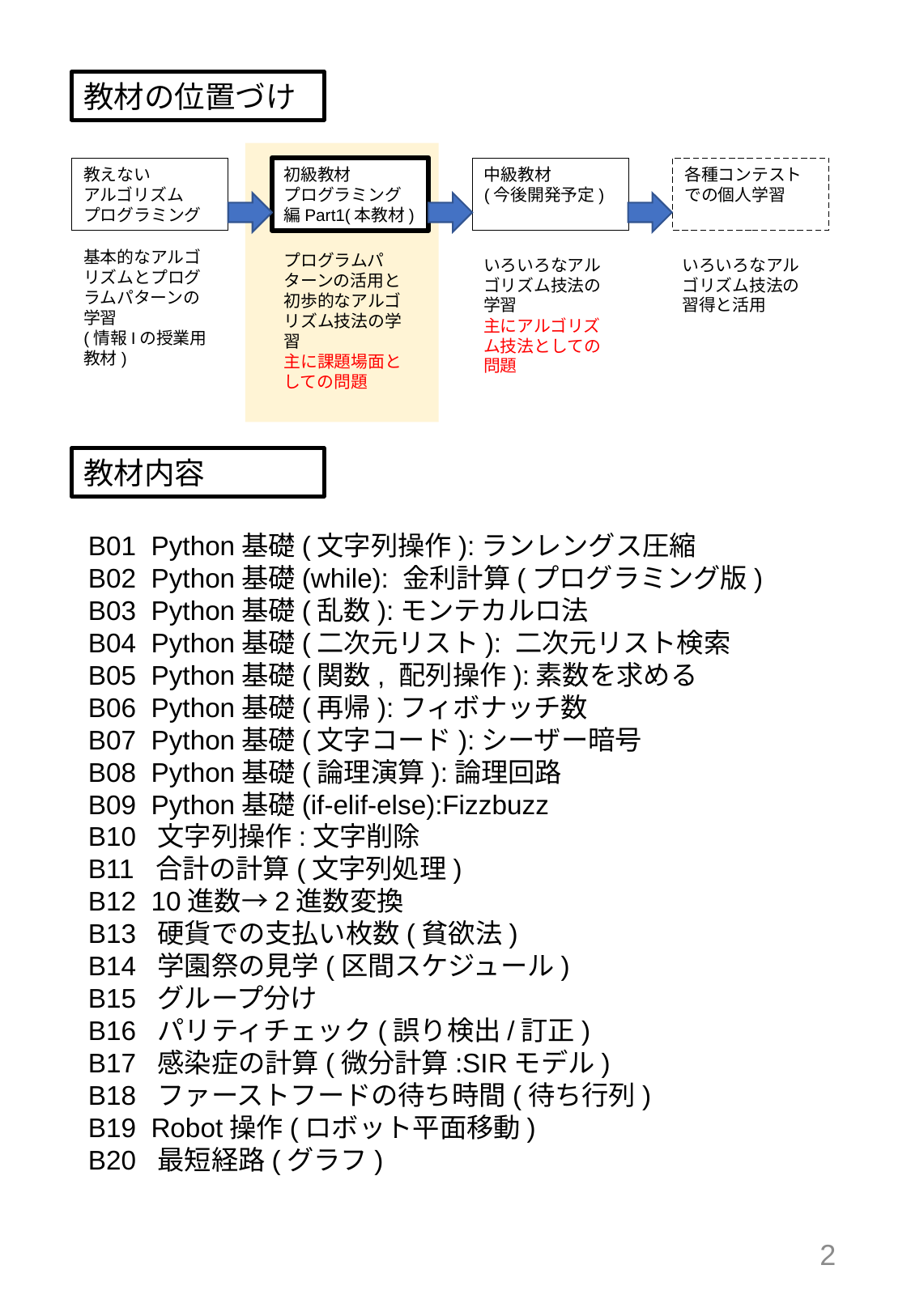

教材の位置づけ

教えない
アルゴリズム
プログラミング
初級教材
プログラミング編Part1(本教材)
中級教材
(今後開発予定)

各種コンテスト
での個人学習

基本的なアルゴリズムとプログラムパターンの学習
(情報Iの授業用教材)
プログラムパターンの活用と初歩的なアルゴリズム技法の学習
主に課題場面としての問題
いろいろなアルゴリズム技法の習得と活用
いろいろなアルゴリズム技法の学習
主にアルゴリズム技法としての問題
教材内容
B01  Python基礎(文字列操作):ランレングス圧縮
B02  Python基礎(while): 金利計算(プログラミング版)
B03  Python基礎(乱数):モンテカルロ法
B04  Python基礎(二次元リスト): 二次元リスト検索
B05  Python基礎(関数, 配列操作):素数を求める
B06  Python基礎(再帰):フィボナッチ数
B07  Python基礎(文字コード):シーザー暗号
B08  Python基礎(論理演算):論理回路
B09  Python基礎(if-elif-else):Fizzbuzz
B10  文字列操作:文字削除
B11  合計の計算(文字列処理)
B12  10進数→2進数変換
B13  硬貨での支払い枚数(貧欲法)
B14  学園祭の見学(区間スケジュール)
B15  グループ分け
B16  パリティチェック(誤り検出/訂正)
B17  感染症の計算(微分計算:SIRモデル)
B18  ファーストフードの待ち時間(待ち行列)
B19  Robot操作(ロボット平面移動)
B20  最短経路(グラフ)
2